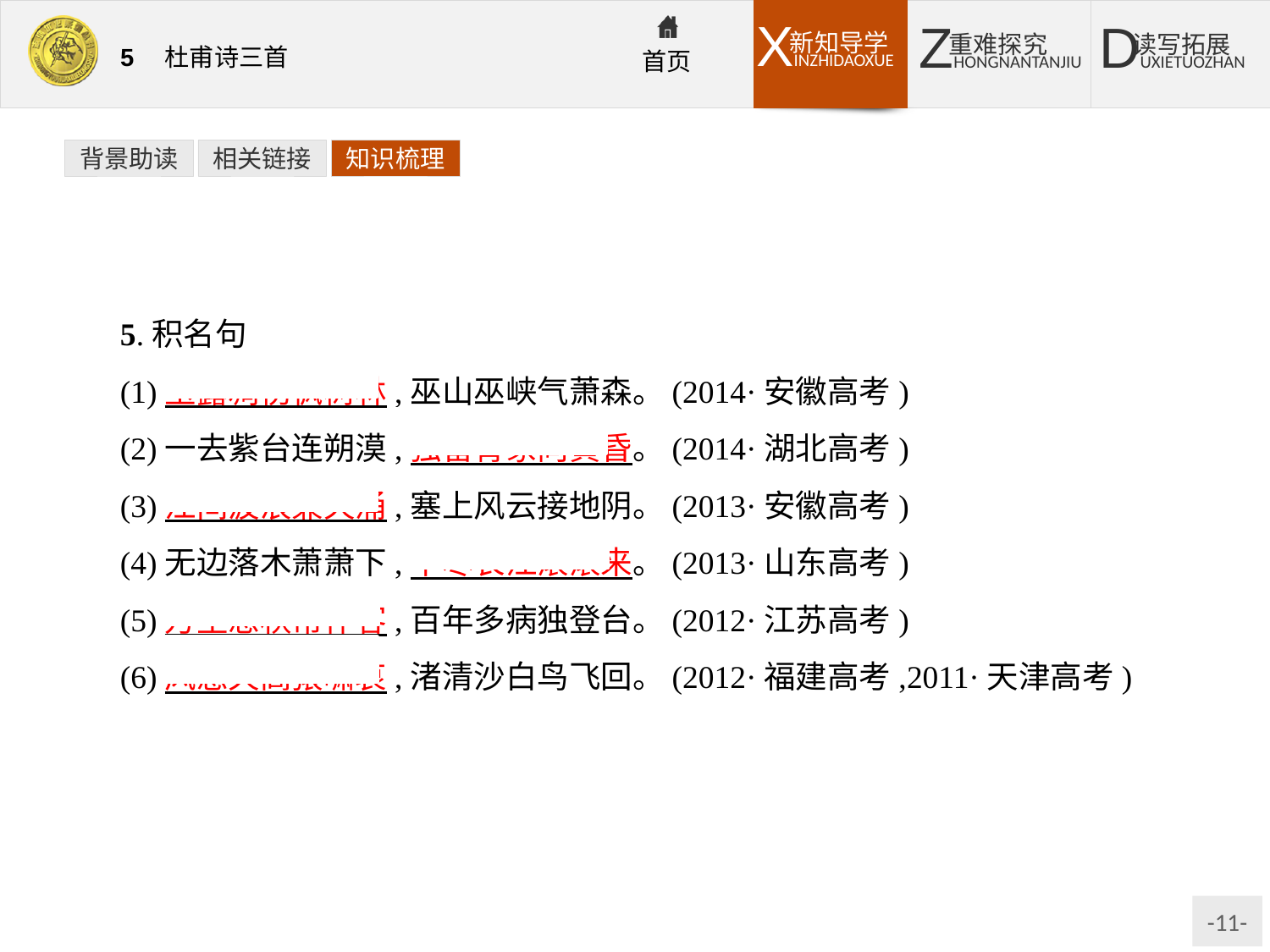

背景助读
相关链接
知识梳理
5.积名句
(1)玉露凋伤枫树林,巫山巫峡气萧森。(2014·安徽高考)
(2)一去紫台连朔漠,独留青冢向黄昏。(2014·湖北高考)
(3)江间波浪兼天涌,塞上风云接地阴。(2013·安徽高考)
(4)无边落木萧萧下,不尽长江滚滚来。(2013·山东高考)
(5)万里悲秋常作客,百年多病独登台。(2012·江苏高考)
(6)风急天高猿啸哀,渚清沙白鸟飞回。(2012·福建高考,2011·天津高考)